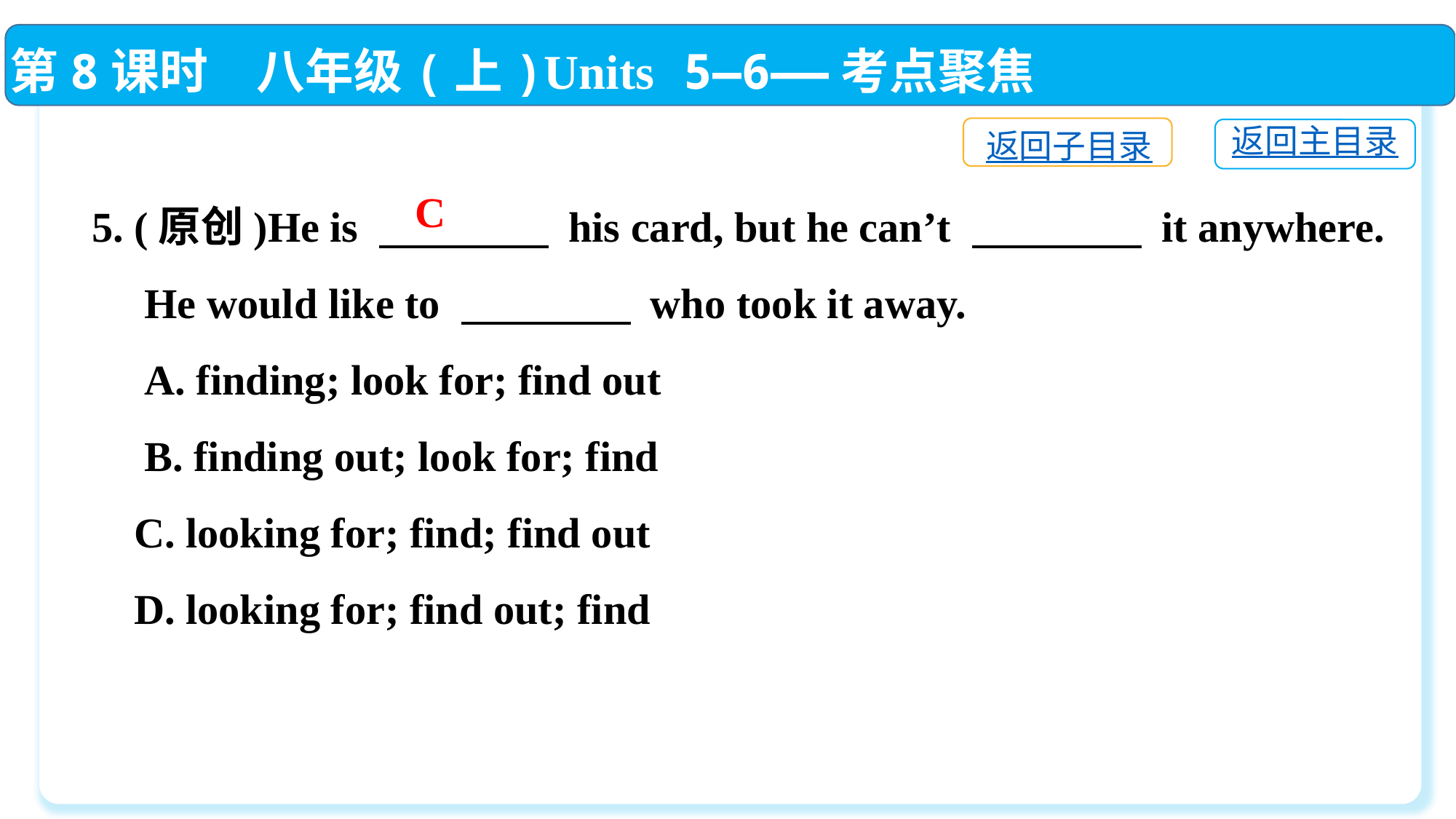

第8课时　八年级(上)Units 5—6——考点聚焦

返回子目录
返回主目录
5. (原创)He is 　　　　 his card, but he can’t 　　　　 it anywhere.
     He would like to 　　　　 who took it away.
     A. finding; look for; find out
     B. finding out; look for; find
    C. looking for; find; find out
    D. looking for; find out; find
C